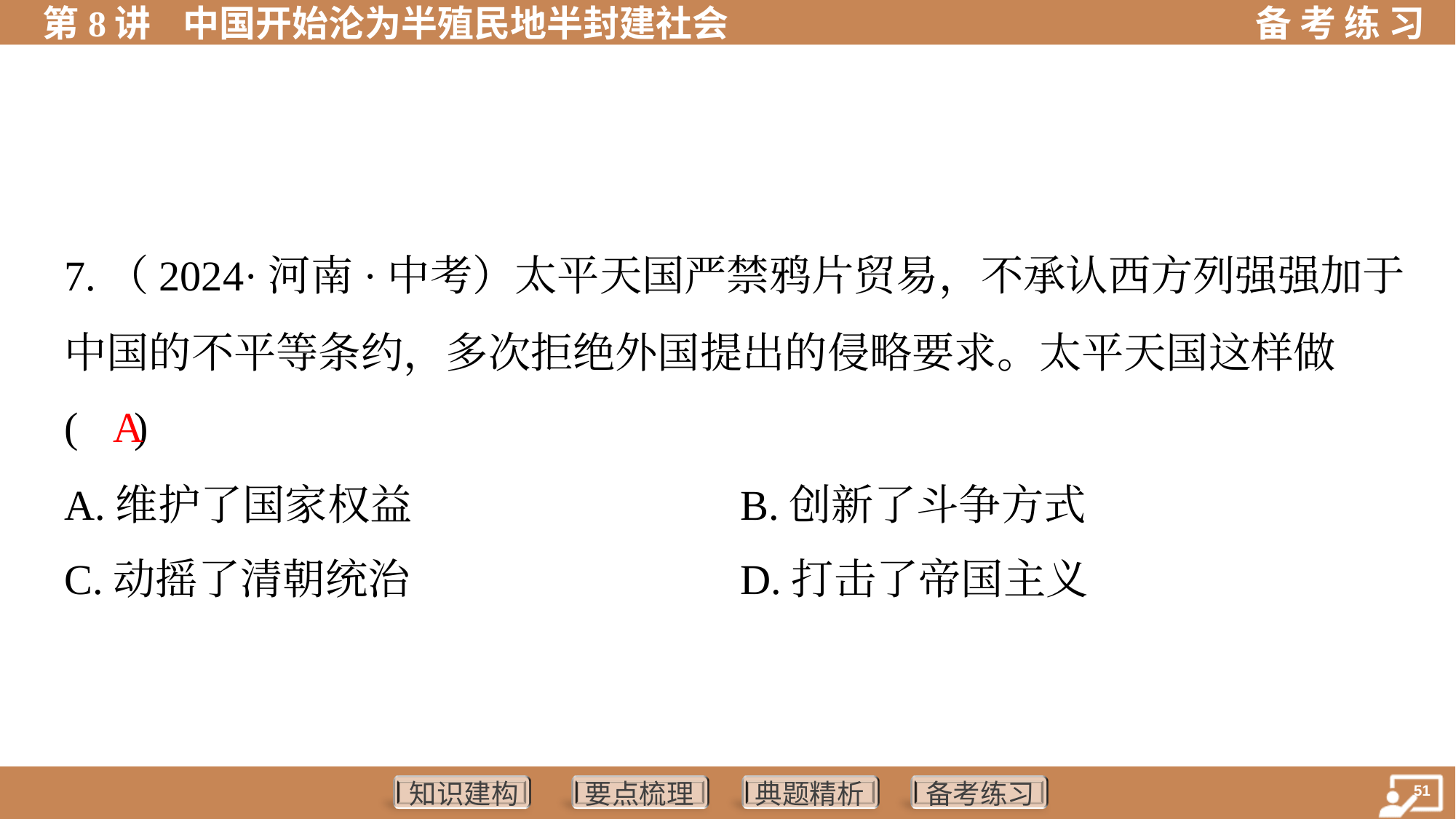

7.（2024·河南·中考）太平天国严禁鸦片贸易，不承认西方列强强加于
中国的不平等条约，多次拒绝外国提出的侵略要求。太平天国这样做
(     )
A
A.维护了国家权益	B.创新了斗争方式
C.动摇了清朝统治	D.打击了帝国主义